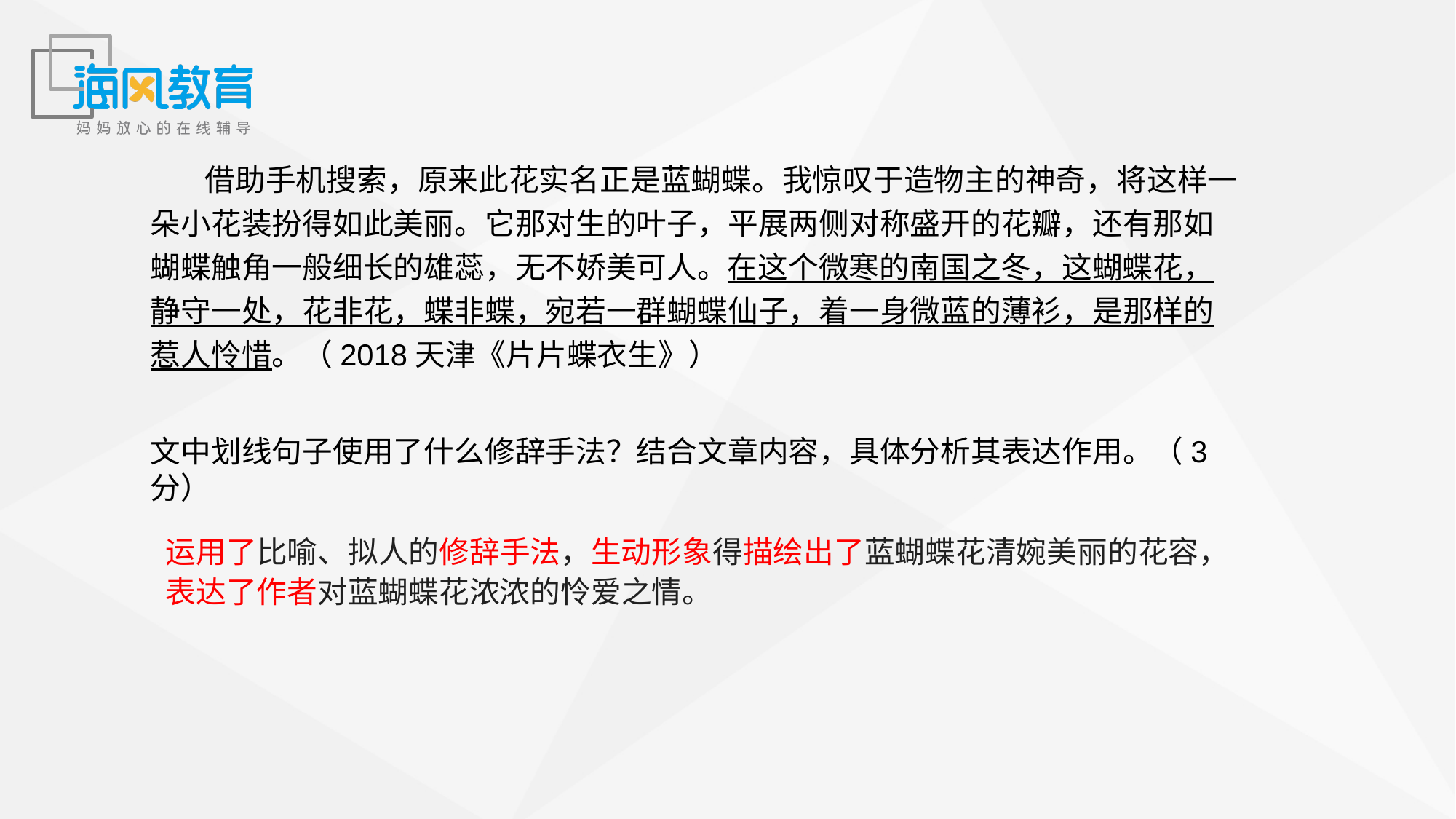

借助手机搜索，原来此花实名正是蓝蝴蝶。我惊叹于造物主的神奇，将这样一朵小花装扮得如此美丽。它那对生的叶子，平展两侧对称盛开的花瓣，还有那如蝴蝶触角一般细长的雄蕊，无不娇美可人。在这个微寒的南国之冬，这蝴蝶花，静守一处，花非花，蝶非蝶，宛若一群蝴蝶仙子，着一身微蓝的薄衫，是那样的惹人怜惜。（2018天津《片片蝶衣生》）
文中划线句子使用了什么修辞手法？结合文章内容，具体分析其表达作用。（3分）
运用了比喻、拟人的修辞手法，生动形象得描绘出了蓝蝴蝶花清婉美丽的花容，表达了作者对蓝蝴蝶花浓浓的怜爱之情。